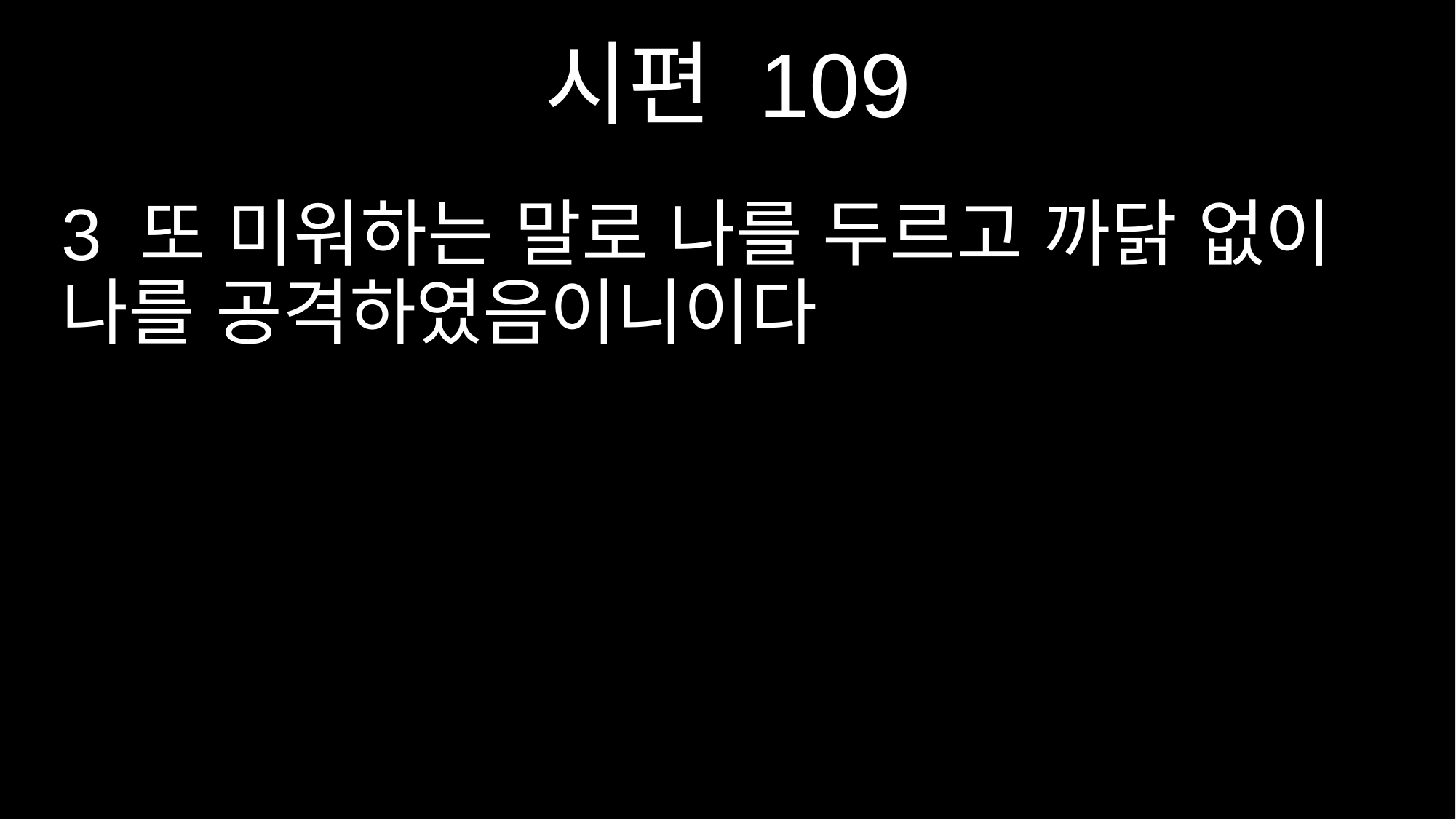

시편 109
3 또 미워하는 말로 나를 두르고 까닭 없이 나를 공격하였음이니이다